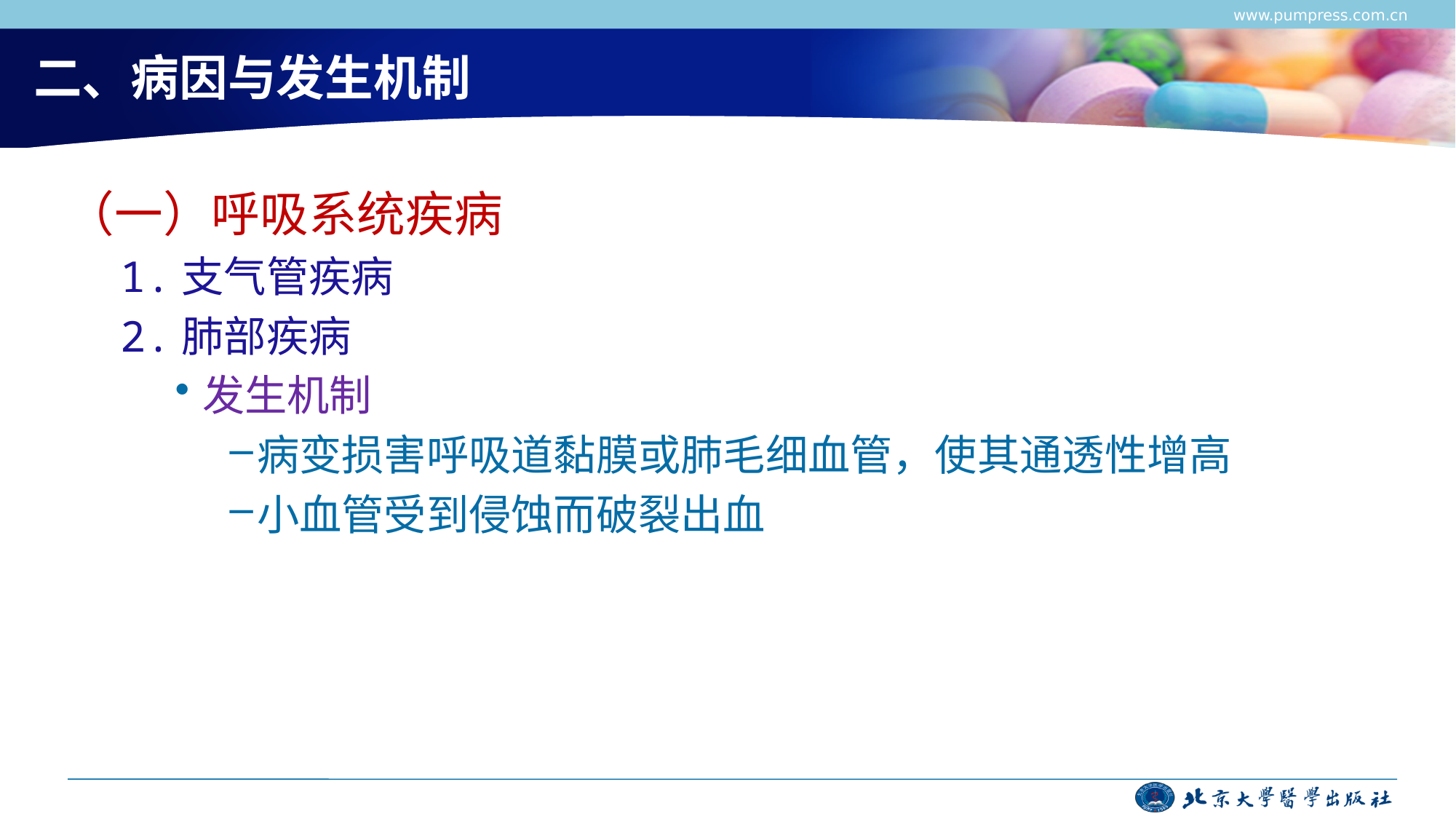

www.pumpress.com.cn
# 二、病因与发生机制
（一）呼吸系统疾病
1.支气管疾病
2.肺部疾病
发生机制
病变损害呼吸道黏膜或肺毛细血管，使其通透性增高
小血管受到侵蚀而破裂出血